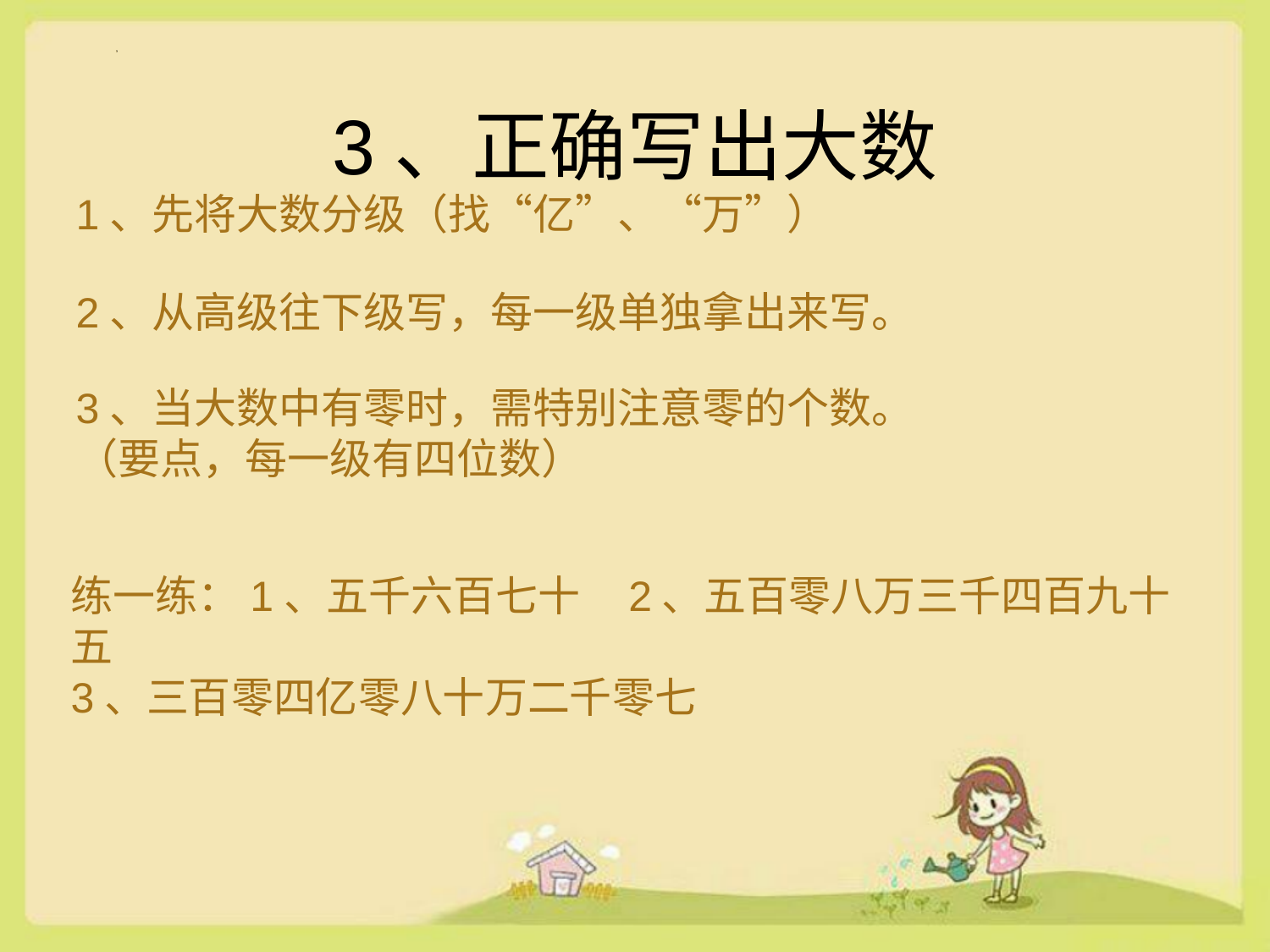

# 3、正确写出大数
1、先将大数分级（找“亿”、“万”）
2、从高级往下级写，每一级单独拿出来写。
3、当大数中有零时，需特别注意零的个数。（要点，每一级有四位数）
练一练：1、五千六百七十    2、五百零八万三千四百九十五
3、三百零四亿零八十万二千零七